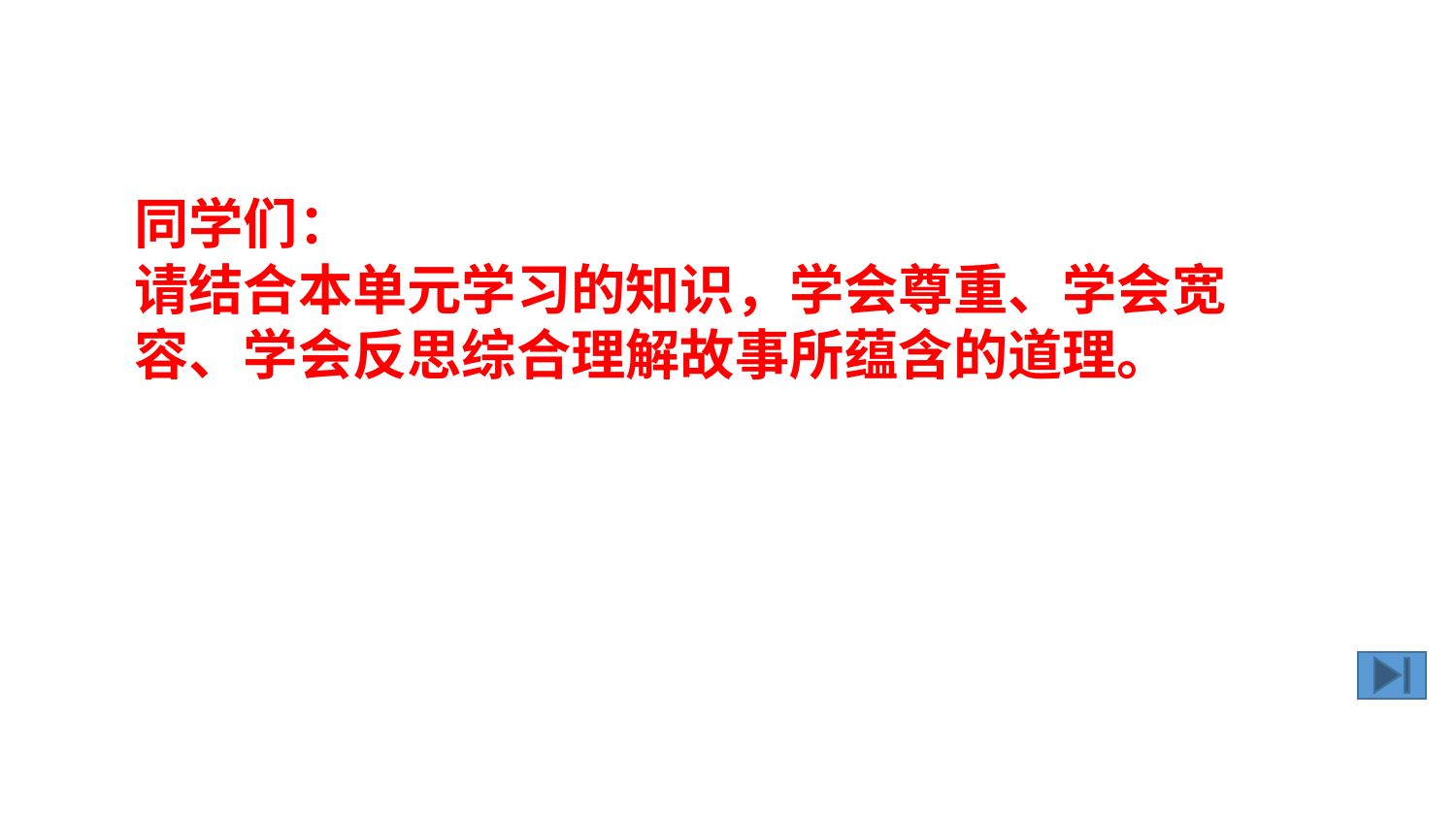

同学们：
请结合本单元学习的知识，学会尊重、学会宽容、学会反思综合理解故事所蕴含的道理。